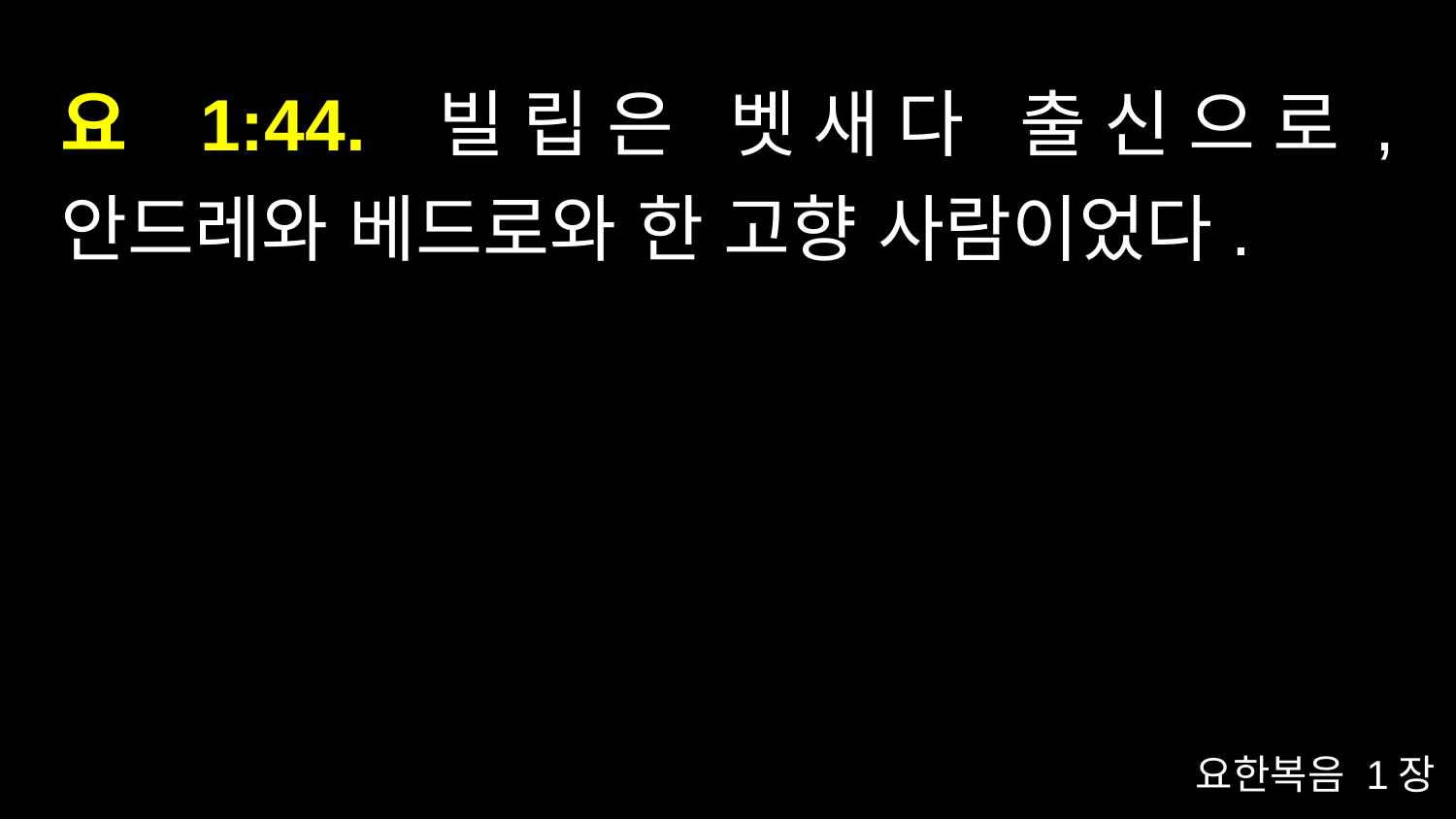

# 요 1:44. 빌립은 벳새다 출신으로, 안드레와 베드로와 한 고향 사람이었다.
요한복음 1장